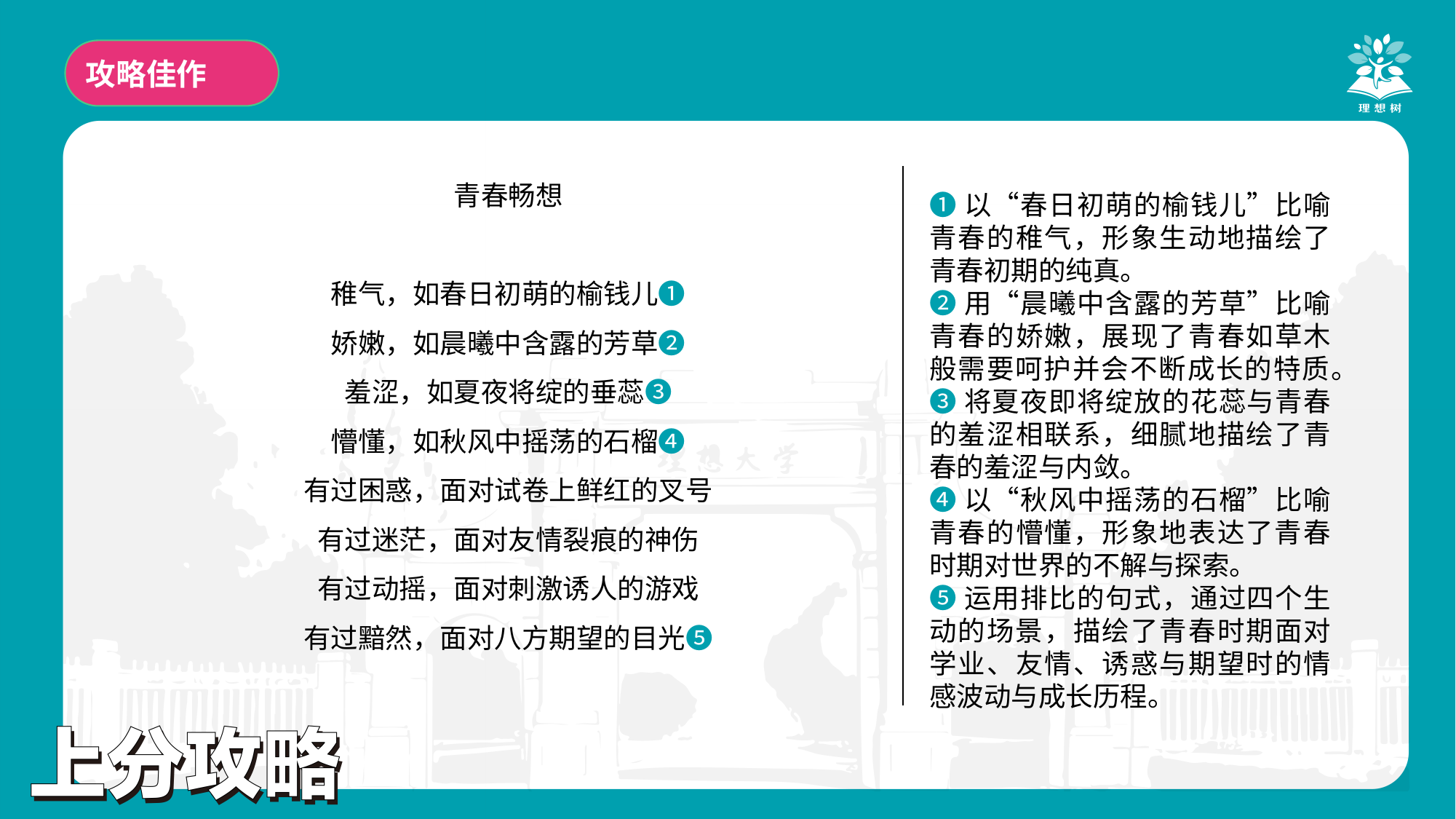

攻略佳作
青春畅想

稚气，如春日初萌的榆钱儿❶
娇嫩，如晨曦中含露的芳草❷
羞涩，如夏夜将绽的垂蕊❸
懵懂，如秋风中摇荡的石榴❹
有过困惑，面对试卷上鲜红的叉号
有过迷茫，面对友情裂痕的神伤
有过动摇，面对刺激诱人的游戏
有过黯然，面对八方期望的目光❺

❶以“春日初萌的榆钱儿”比喻青春的稚气，形象生动地描绘了青春初期的纯真。
❷用“晨曦中含露的芳草”比喻青春的娇嫩，展现了青春如草木般需要呵护并会不断成长的特质。
❸将夏夜即将绽放的花蕊与青春的羞涩相联系，细腻地描绘了青春的羞涩与内敛。
❹以“秋风中摇荡的石榴”比喻青春的懵懂，形象地表达了青春时期对世界的不解与探索。
❺运用排比的句式，通过四个生动的场景，描绘了青春时期面对学业、友情、诱惑与期望时的情感波动与成长历程。